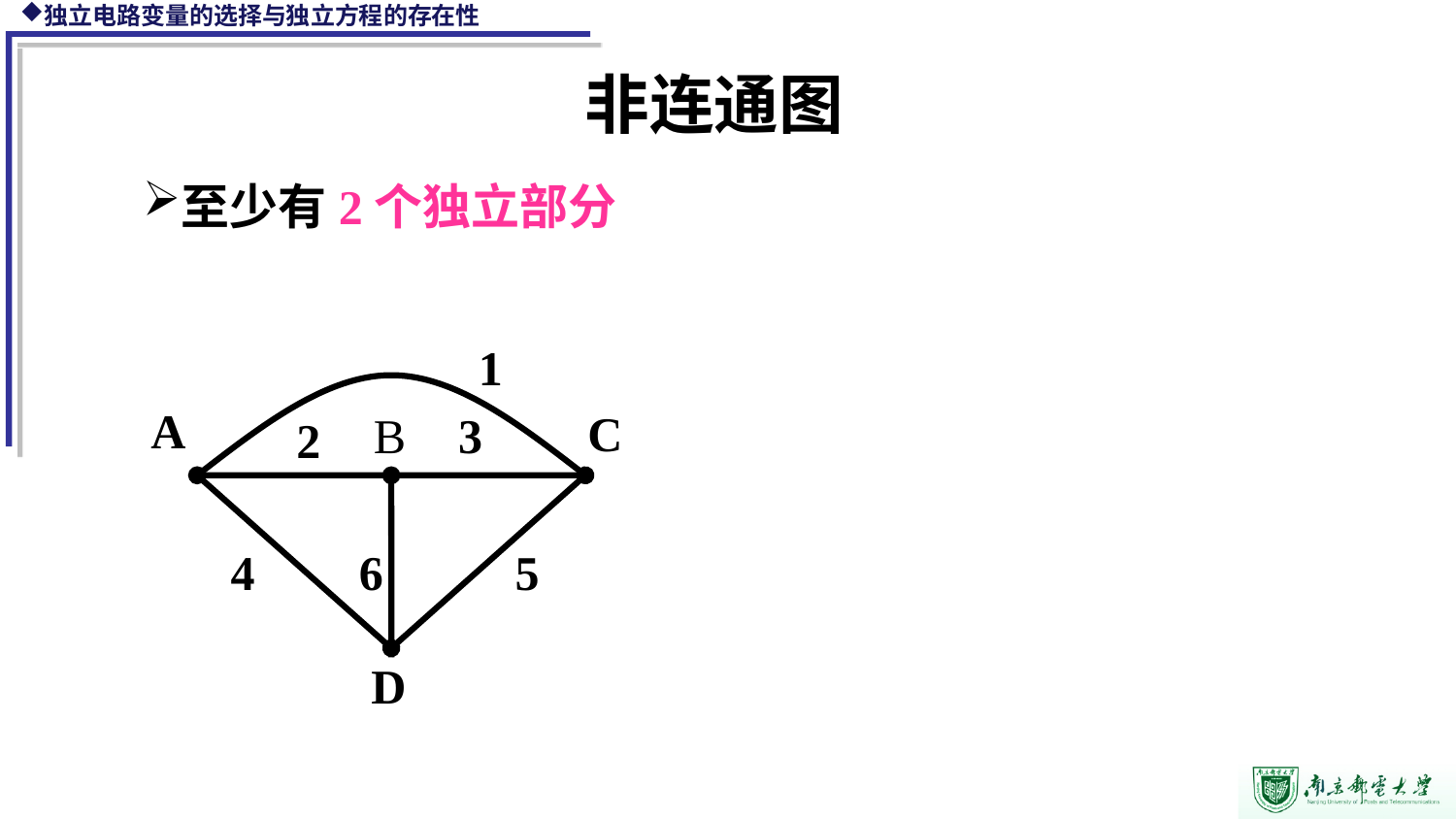

非连通图
至少有2个独立部分

1

A
C
B
3
2

4
6
5
D
1

A
C
B
3
2

4
6
5

D